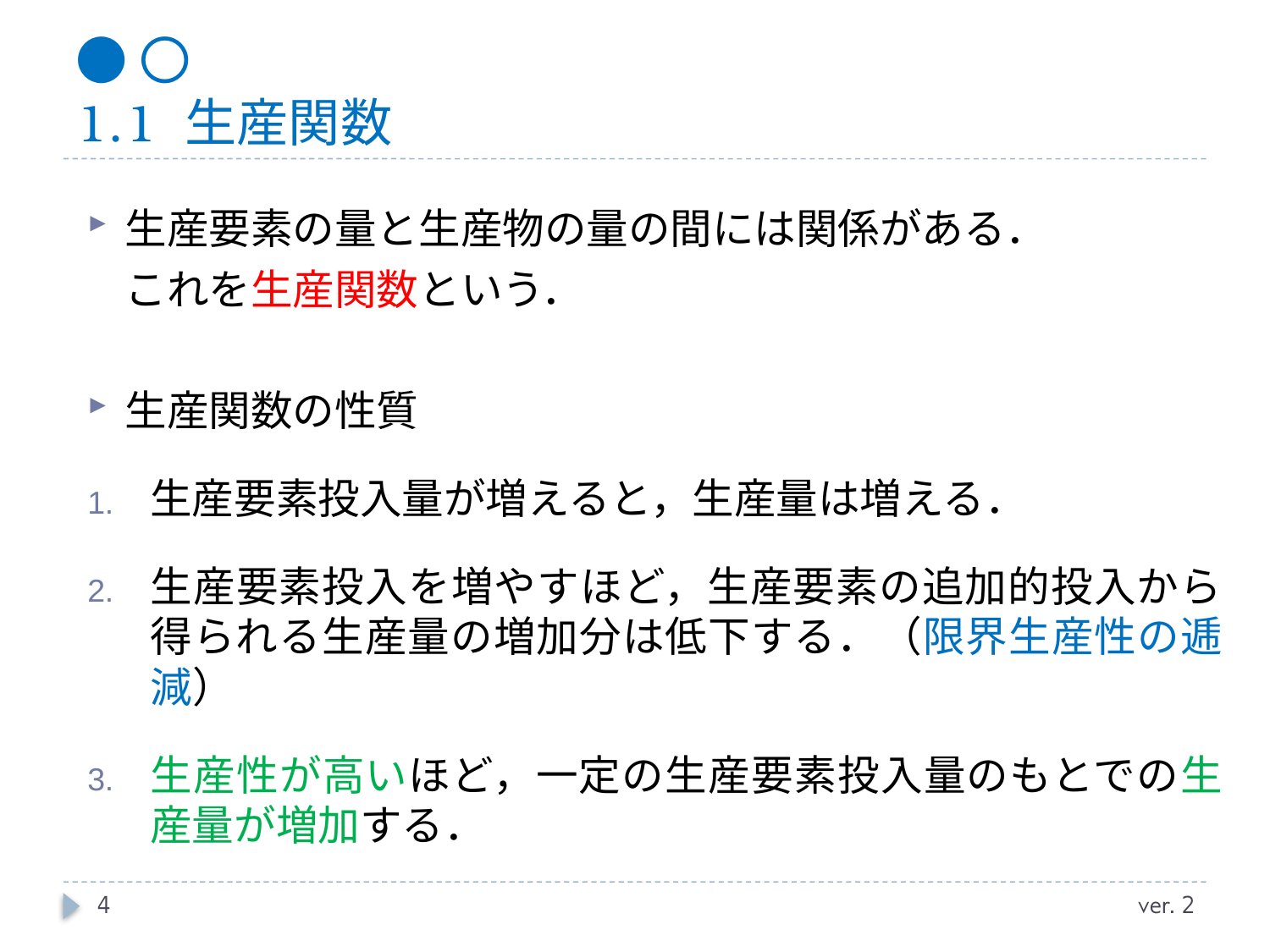

# ●〇 1.1 生産関数
生産要素の量と生産物の量の間には関係がある．
   これを生産関数という．

生産関数の性質

生産要素投入量が増えると，生産量は増える．

生産要素投入を増やすほど，生産要素の追加的投入から得られる生産量の増加分は低下する．（限界生産性の逓減）

生産性が高いほど，一定の生産要素投入量のもとでの生産量が増加する．

4
ver. 2